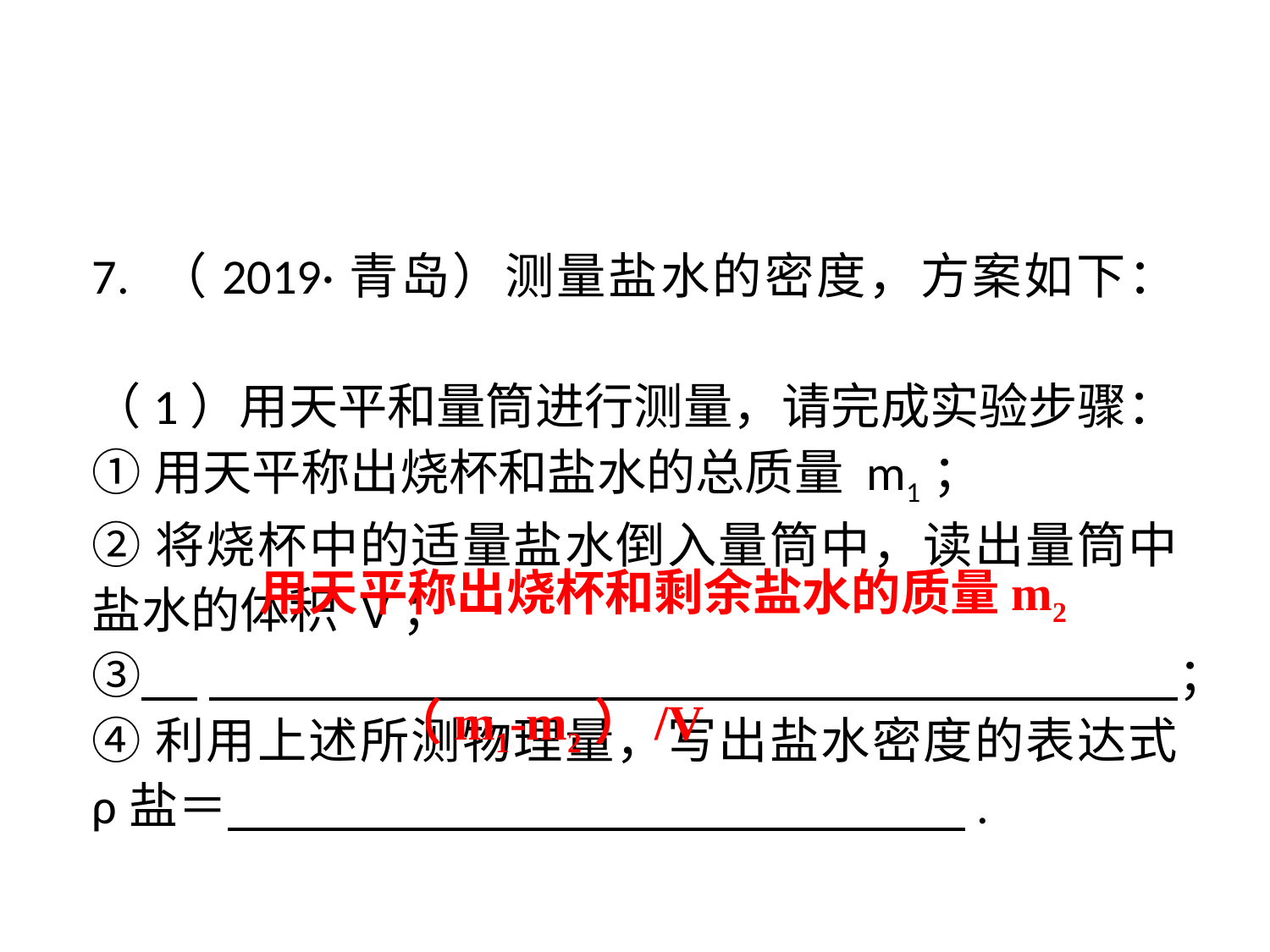

7. （2019·青岛）测量盐水的密度，方案如下：
（1）用天平和量筒进行测量，请完成实验步骤：
①用天平称出烧杯和盐水的总质量 m1；
②将烧杯中的适量盐水倒入量筒中，读出量筒中盐水的体积 V；
③     　                                                                              　；
④利用上述所测物理量，写出盐水密度的表达式 ρ盐＝     　                                                     　.
用天平称出烧杯和剩余盐水的质量m2
（m1-m2）/V